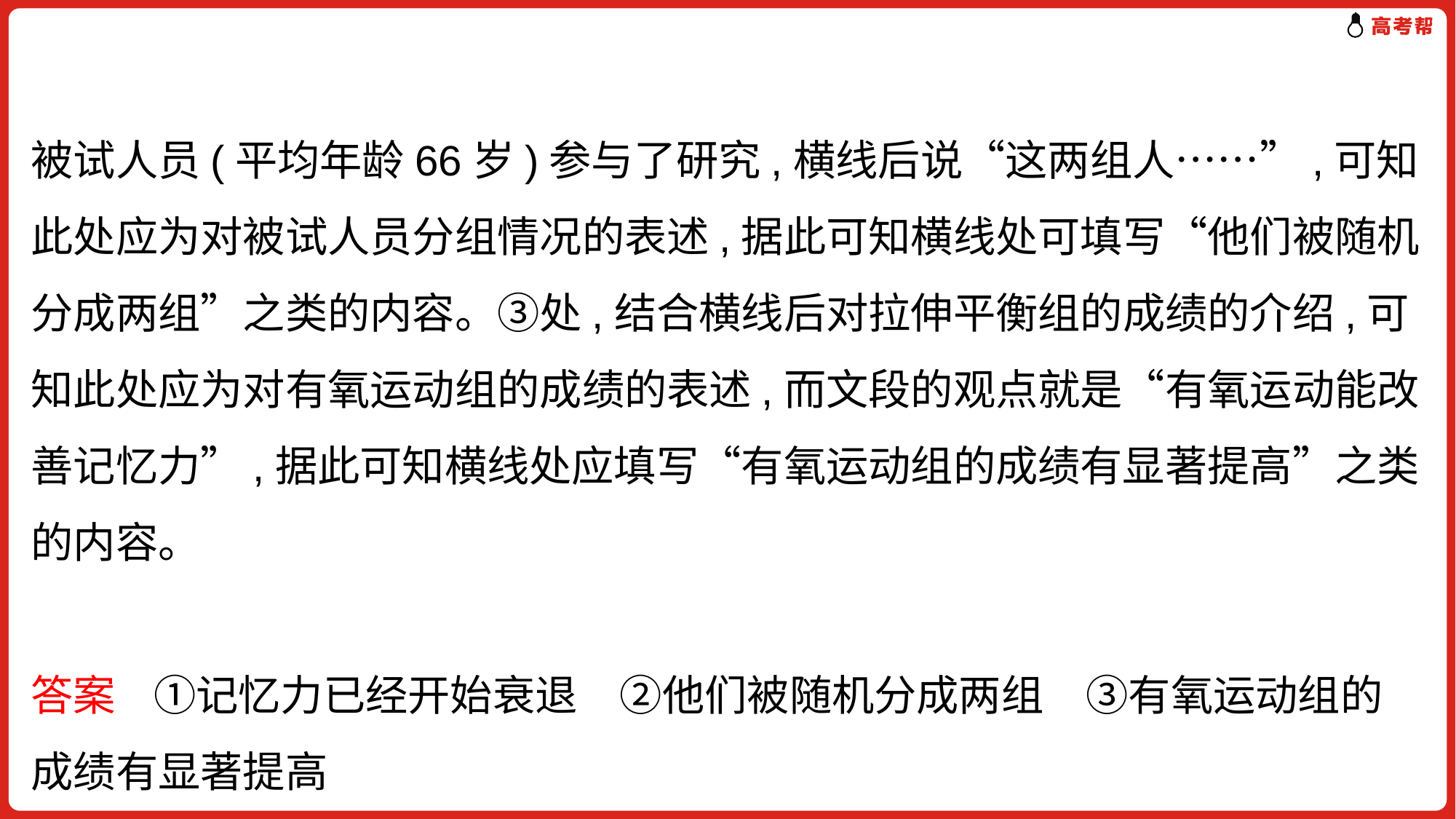

被试人员(平均年龄66岁)参与了研究,横线后说“这两组人……”,可知此处应为对被试人员分组情况的表述,据此可知横线处可填写“他们被随机分成两组”之类的内容。③处,结合横线后对拉伸平衡组的成绩的介绍,可知此处应为对有氧运动组的成绩的表述,而文段的观点就是“有氧运动能改善记忆力”,据此可知横线处应填写“有氧运动组的成绩有显著提高”之类的内容。

答案    ①记忆力已经开始衰退　②他们被随机分成两组　③有氧运动组的成绩有显著提高